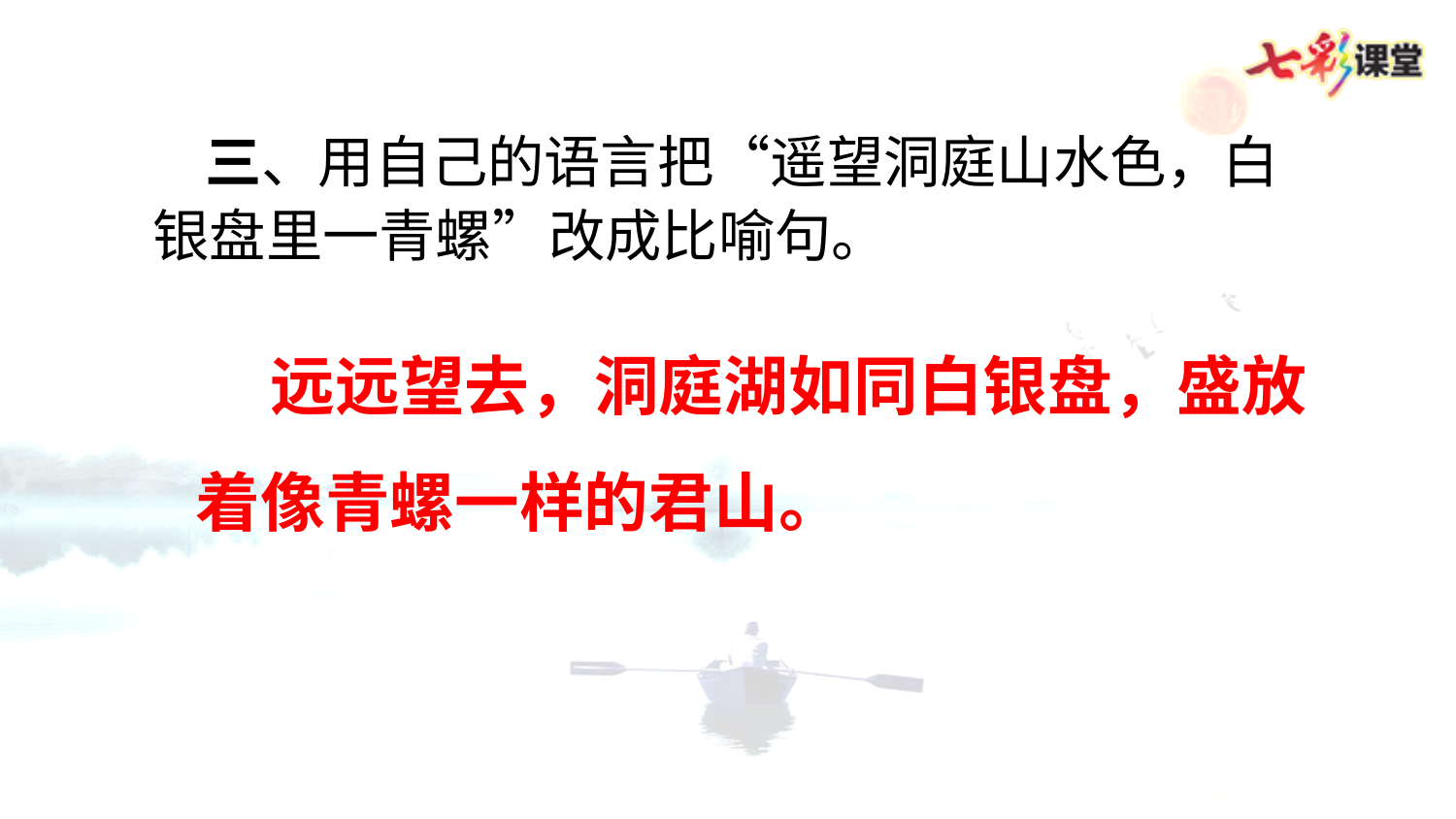

三、用自己的语言把“遥望洞庭山水色，白银盘里一青螺”改成比喻句。
    远远望去，洞庭湖如同白银盘，盛放着像青螺一样的君山。